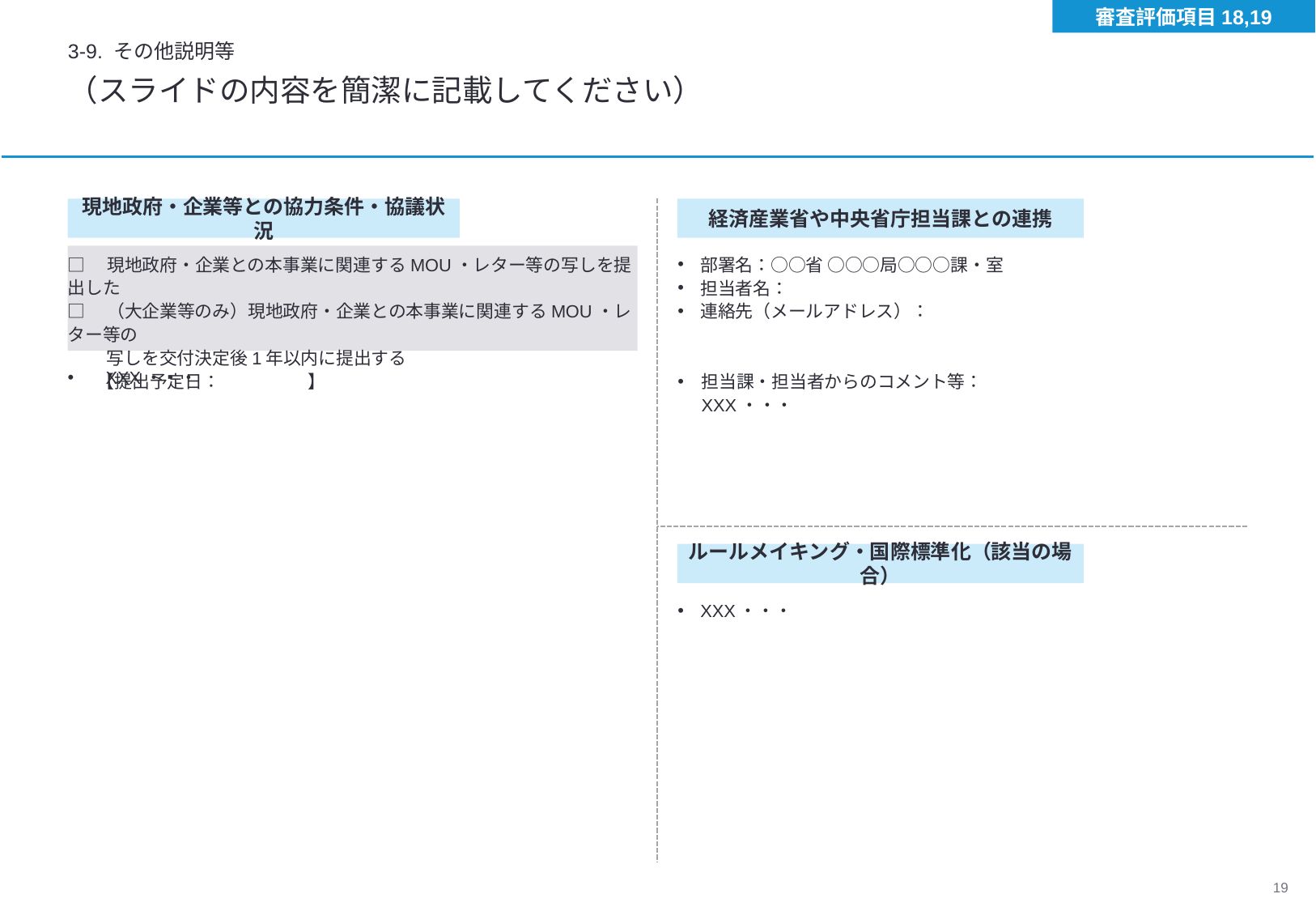

審査評価項目18,19
3-9. その他説明等
（スライドの内容を簡潔に記載してください）
現地政府・企業等との協力条件・協議状況
経済産業省や中央省庁担当課との連携
部署名：○○省 ○○○局○○○課・室
担当者名：
連絡先（メールアドレス）：

担当課・担当者からのコメント等：
XXX・・・
□　現地政府・企業との本事業に関連するMOU・レター等の写しを提出した
□　（大企業等のみ）現地政府・企業との本事業に関連するMOU・レター等の
　　 写しを交付決定後1年以内に提出する
　   【提出予定日：　　　　　】
XXX・・・
ルールメイキング・国際標準化（該当の場合）
XXX・・・